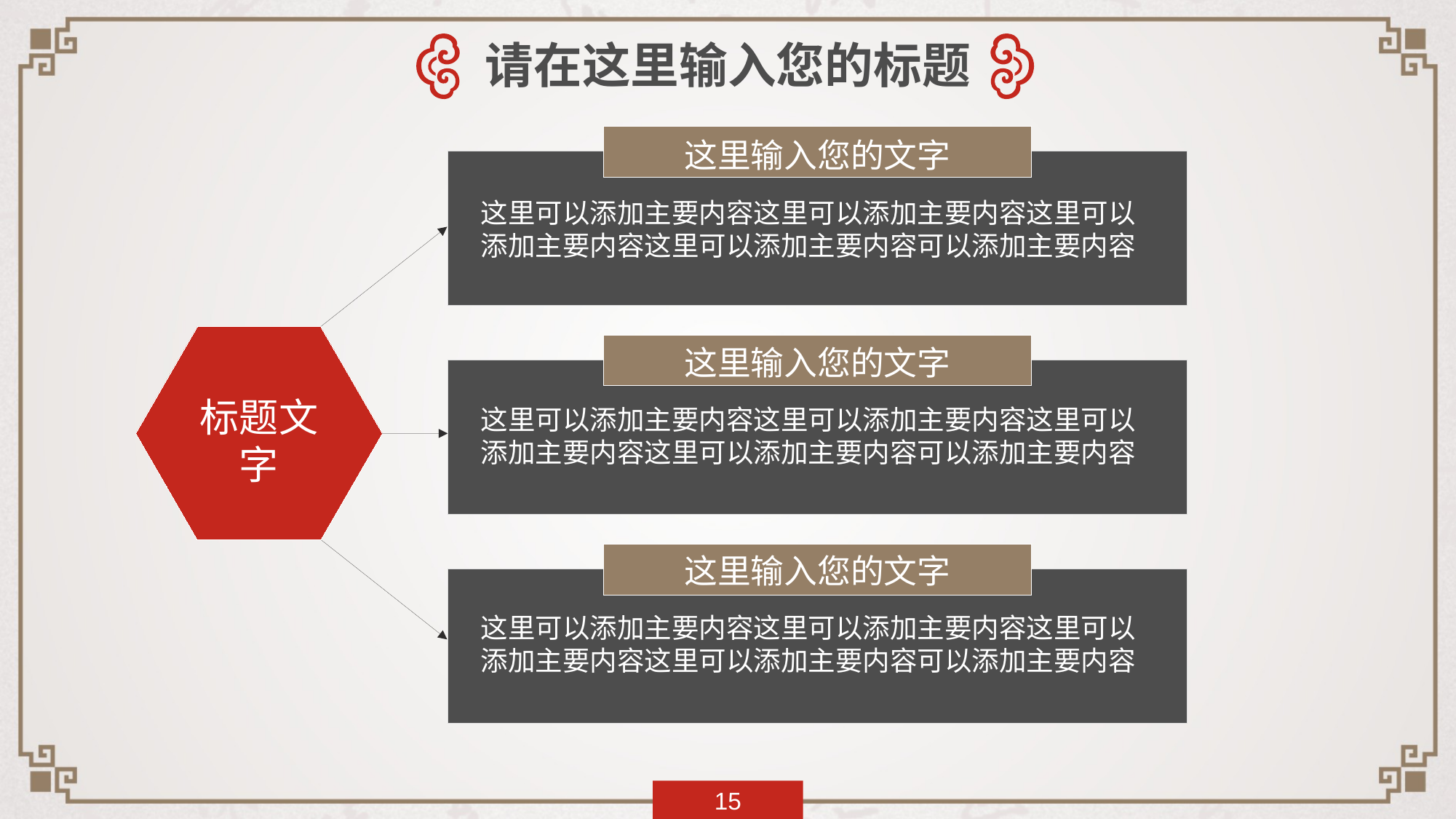

请在这里输入您的标题

这里输入您的文字

这里可以添加主要内容这里可以添加主要内容这里可以添加主要内容这里可以添加主要内容可以添加主要内容

这里输入您的文字

标题文字
这里可以添加主要内容这里可以添加主要内容这里可以添加主要内容这里可以添加主要内容可以添加主要内容

这里输入您的文字

这里可以添加主要内容这里可以添加主要内容这里可以添加主要内容这里可以添加主要内容可以添加主要内容